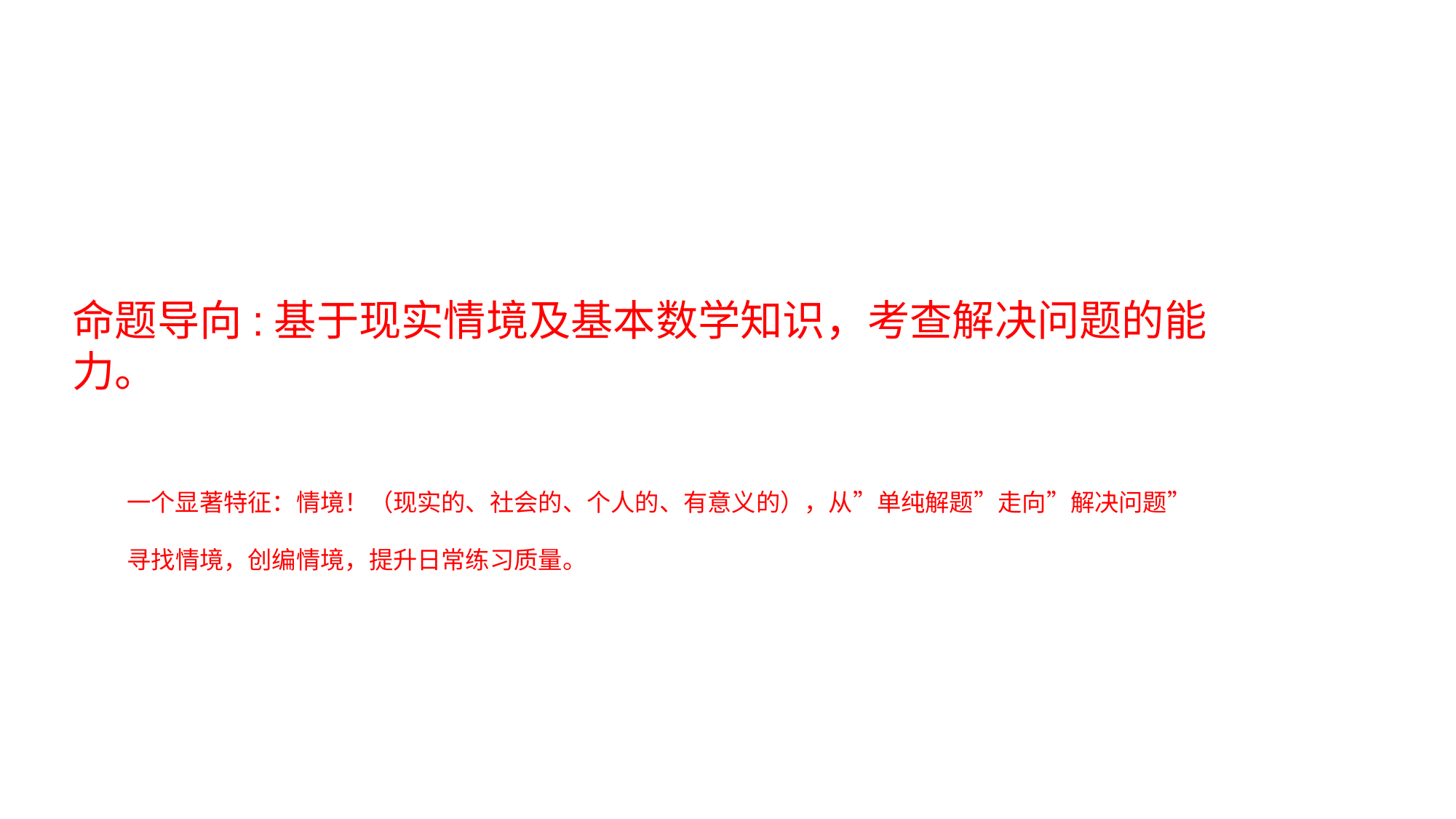

命题导向:基于现实情境及基本数学知识，考查解决问题的能力。
一个显著特征：情境！（现实的、社会的、个人的、有意义的），从”单纯解题”走向”解决问题”

寻找情境，创编情境，提升日常练习质量。